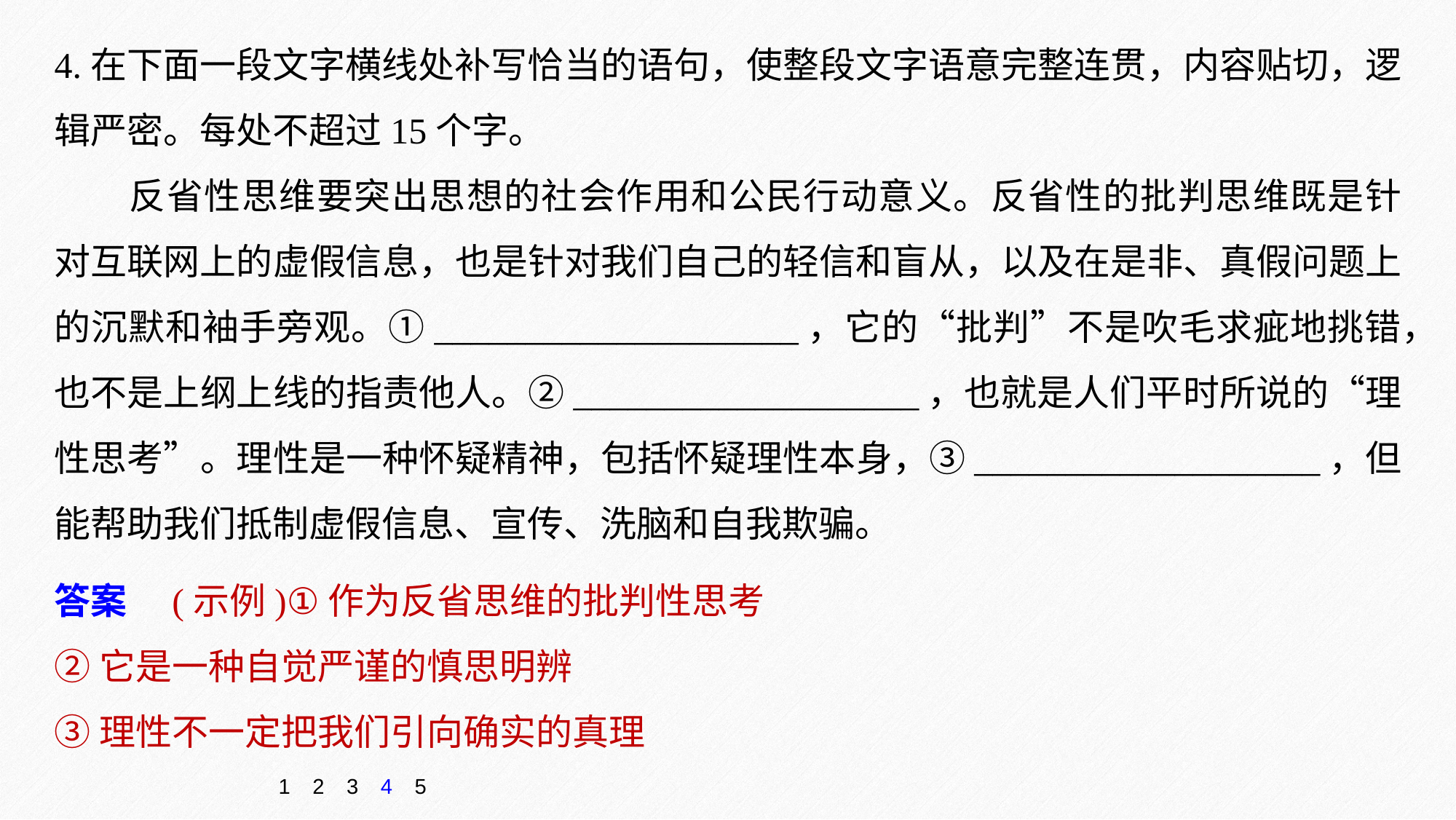

4.在下面一段文字横线处补写恰当的语句，使整段文字语意完整连贯，内容贴切，逻辑严密。每处不超过15个字。
反省性思维要突出思想的社会作用和公民行动意义。反省性的批判思维既是针对互联网上的虚假信息，也是针对我们自己的轻信和盲从，以及在是非、真假问题上的沉默和袖手旁观。①____________________，它的“批判”不是吹毛求疵地挑错，也不是上纲上线的指责他人。②___________________，也就是人们平时所说的“理性思考”。理性是一种怀疑精神，包括怀疑理性本身，③___________________，但能帮助我们抵制虚假信息、宣传、洗脑和自我欺骗。
答案　(示例)①作为反省思维的批判性思考
②它是一种自觉严谨的慎思明辨
③理性不一定把我们引向确实的真理
1
2
3
4
5